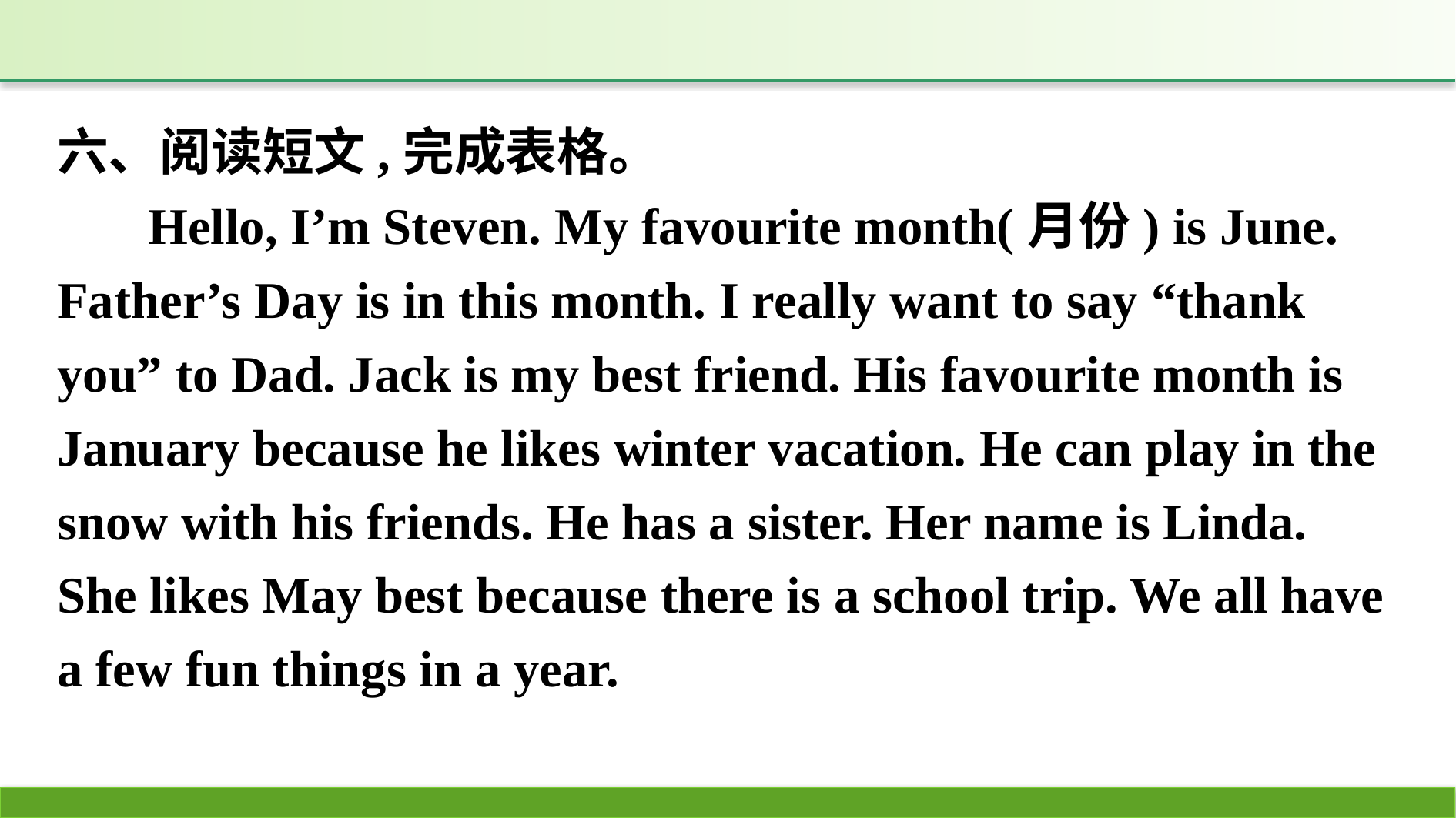

六、阅读短文,完成表格。
Hello, I’m Steven. My favourite month(月份) is June. Father’s Day is in this month. I really want to say “thank you” to Dad. Jack is my best friend. His favourite month is January because he likes winter vacation. He can play in the snow with his friends. He has a sister. Her name is Linda. She likes May best because there is a school trip. We all have a few fun things in a year.